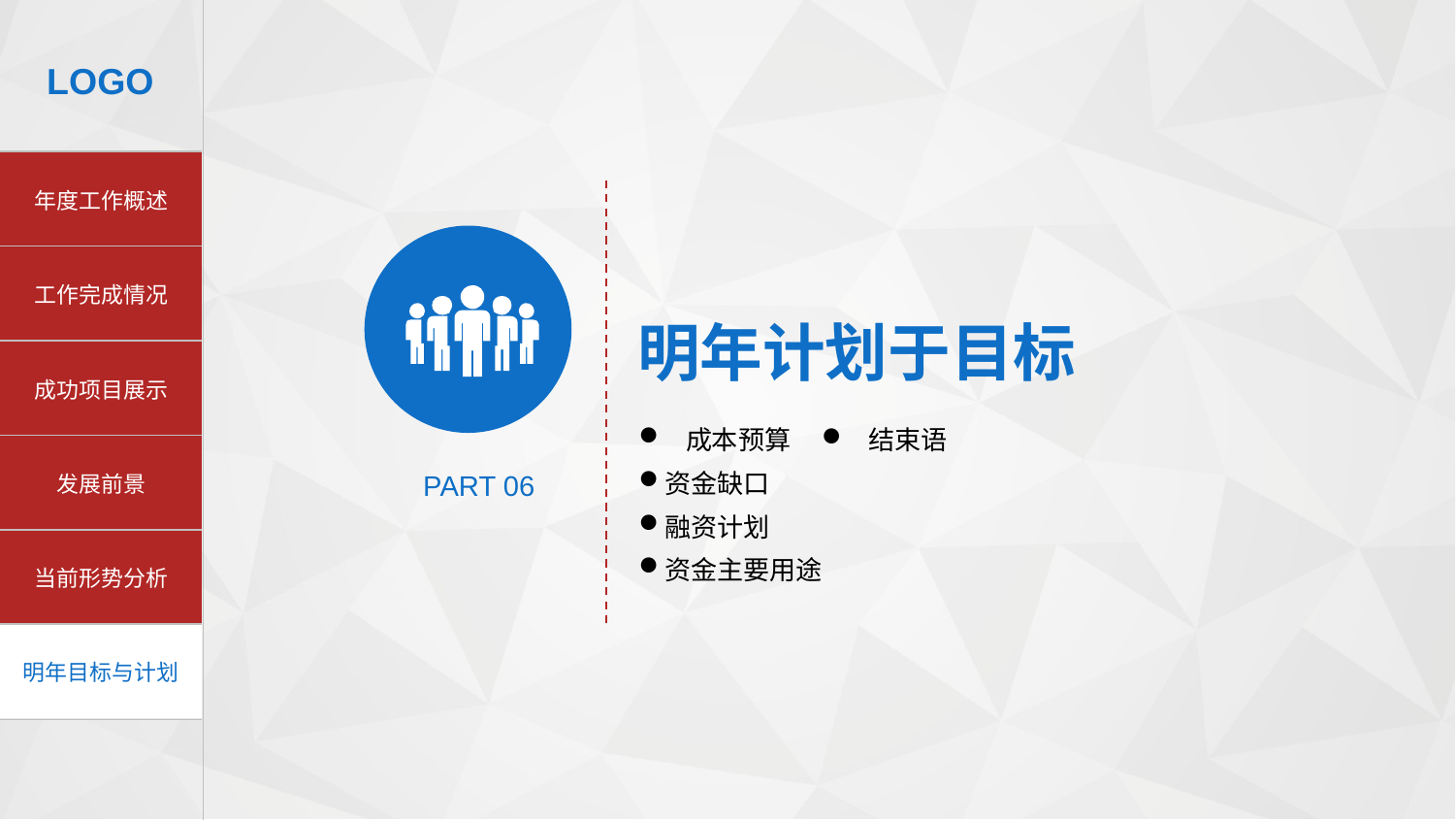

明年计划于目标
成本预算
结束语
资金缺口
PART 06
融资计划
资金主要用途